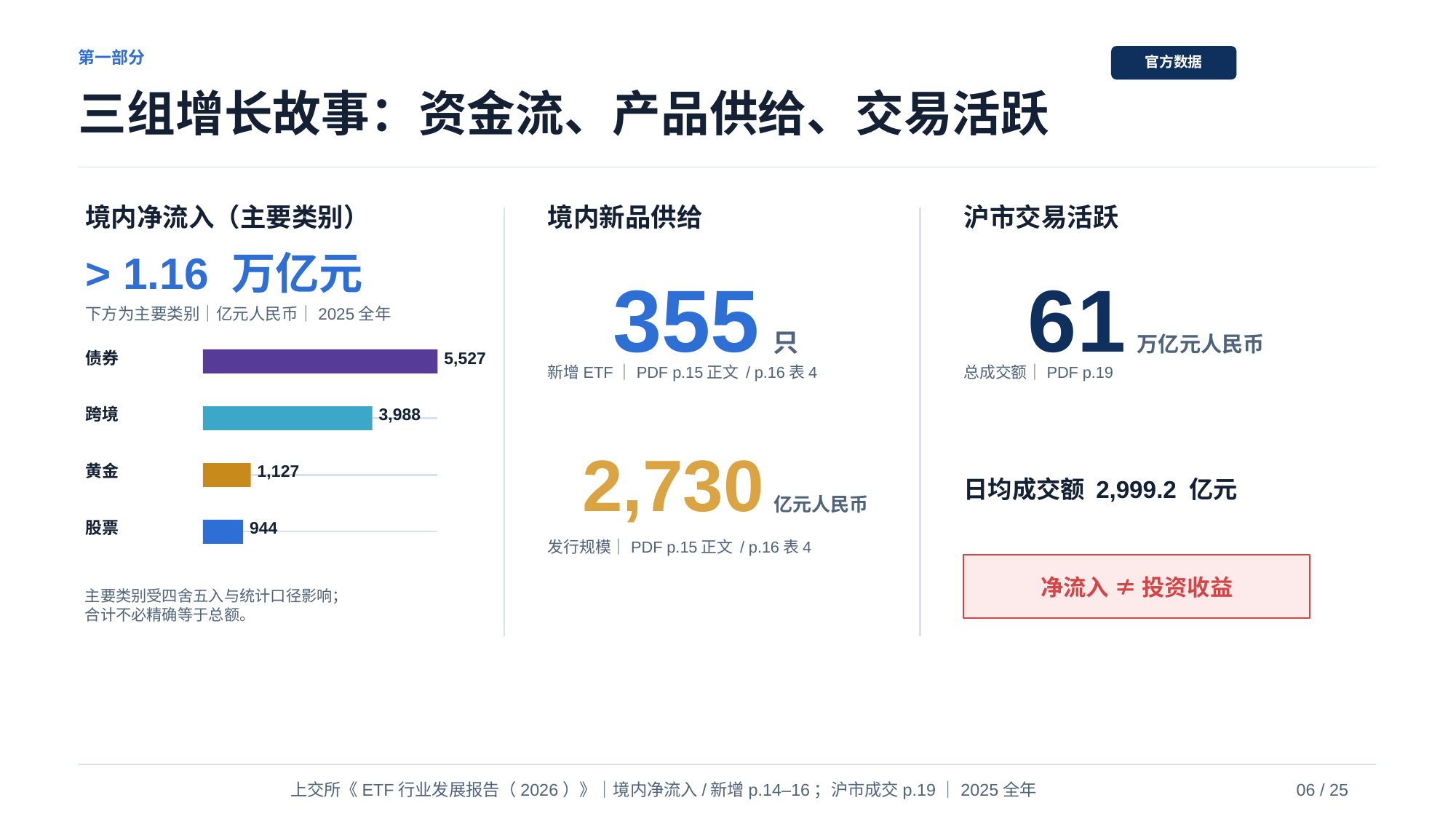

第一部分
官方数据
三组增长故事：资金流、产品供给、交易活跃
境内净流入（主要类别）
境内新品供给
沪市交易活跃
> 1.16 万亿元
355 只
61 万亿元人民币
下方为主要类别｜亿元人民币｜2025全年
债券
5,527

新增ETF｜PDF p.15正文 / p.16表4
总成交额｜PDF p.19
跨境
3,988

2,730 亿元人民币
黄金
1,127

日均成交额 2,999.2 亿元
股票
944

发行规模｜PDF p.15正文 / p.16表4

净流入 ≠ 投资收益
主要类别受四舍五入与统计口径影响；
合计不必精确等于总额。
上交所《ETF行业发展报告（2026）》｜境内净流入/新增p.14–16；沪市成交p.19｜2025全年
06 / 25